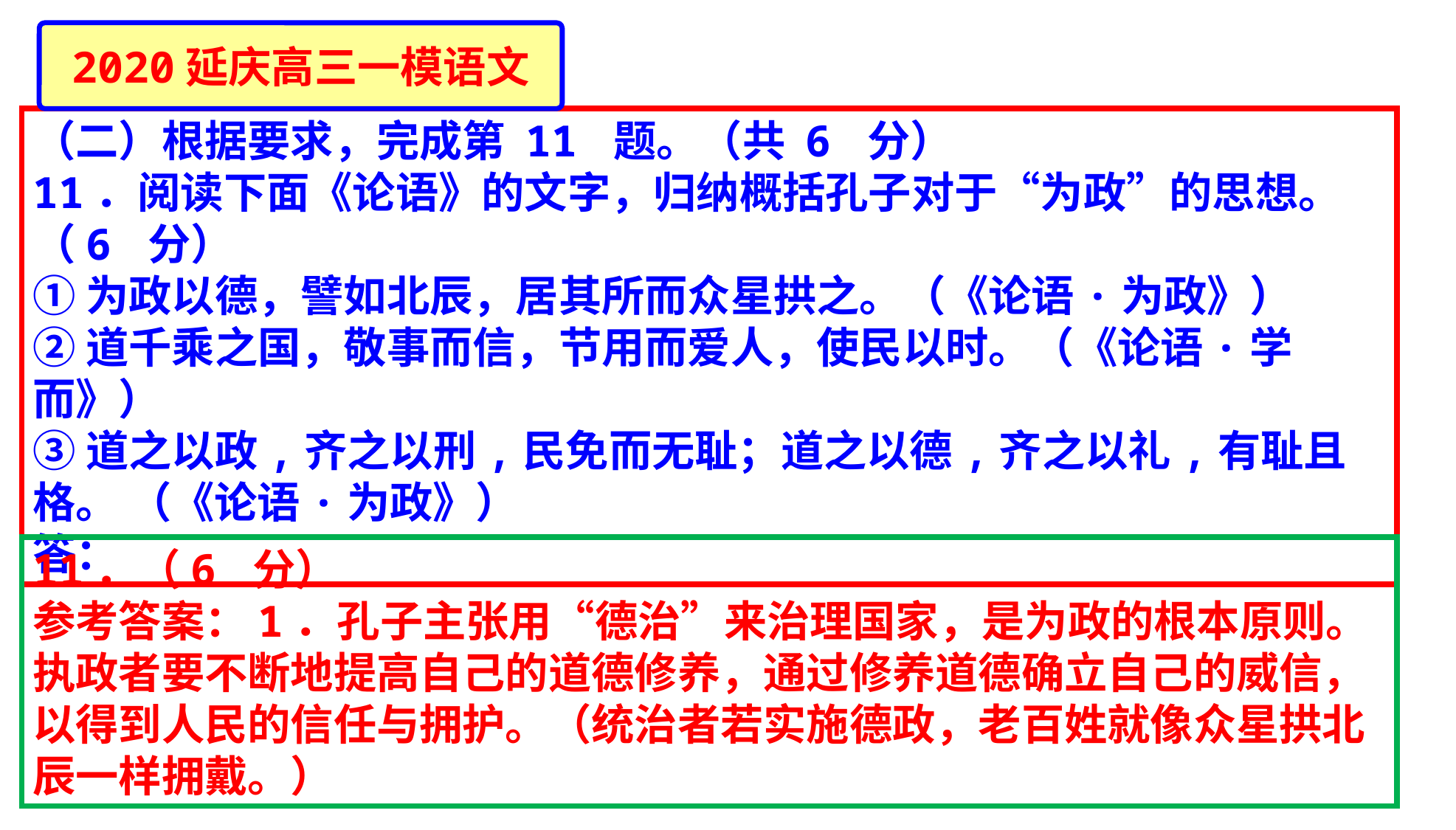

2020延庆高三一模语文
（二）根据要求，完成第 11 题。（共 6 分）
11．阅读下面《论语》的文字，归纳概括孔子对于“为政”的思想。（6 分）
①为政以德，譬如北辰，居其所而众星拱之。（《论语·为政》）
②道千乘之国，敬事而信，节用而爱人，使民以时。（《论语·学而》）
③道之以政,齐之以刑,民免而无耻；道之以德,齐之以礼,有耻且格。 （《论语·为政》）
答：
11．（6 分）
参考答案：1．孔子主张用“德治”来治理国家，是为政的根本原则。执政者要不断地提高自己的道德修养，通过修养道德确立自己的威信，以得到人民的信任与拥护。（统治者若实施德政，老百姓就像众星拱北辰一样拥戴。）